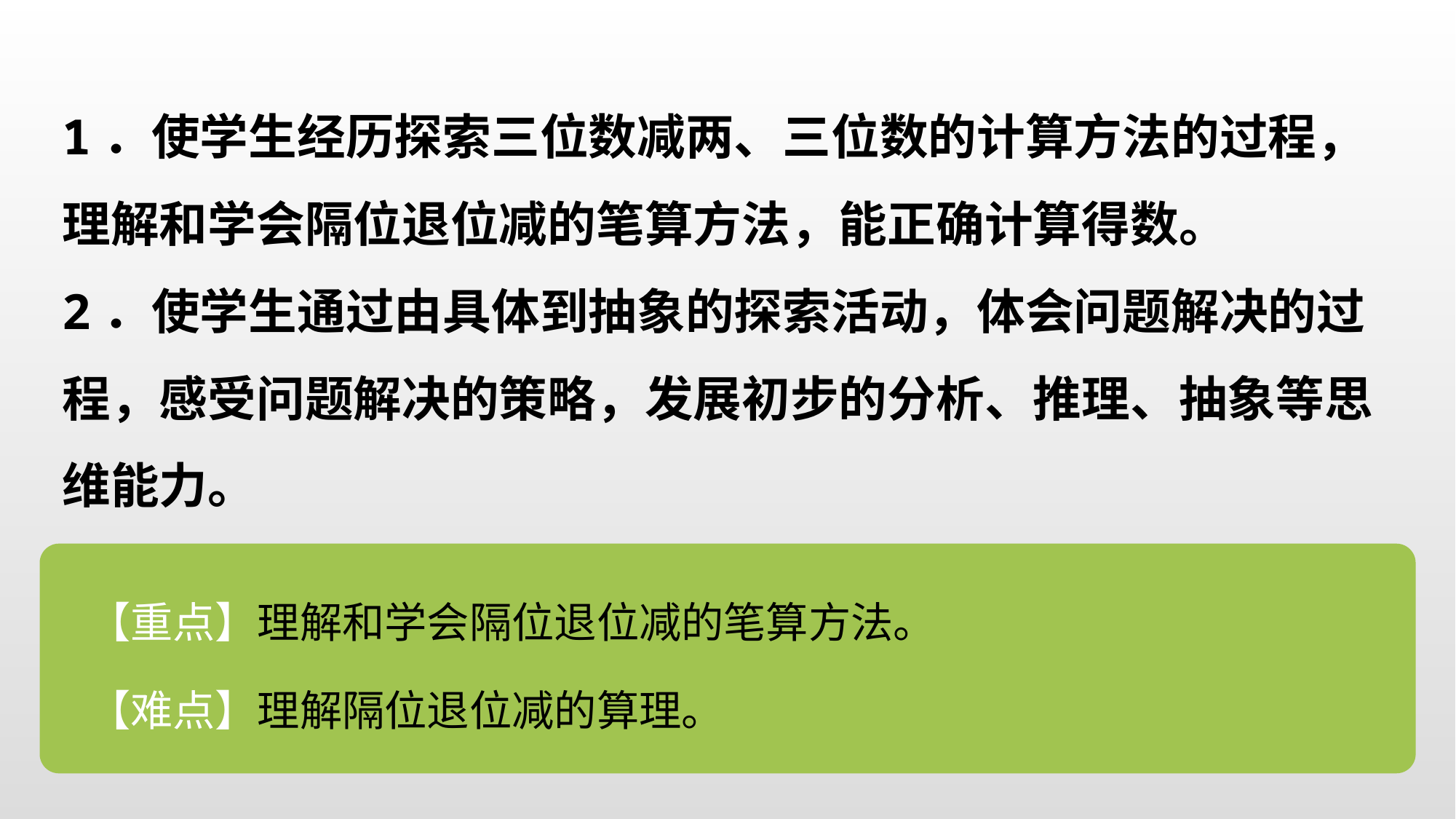

1．使学生经历探索三位数减两、三位数的计算方法的过程，理解和学会隔位退位减的笔算方法，能正确计算得数。
2．使学生通过由具体到抽象的探索活动，体会问题解决的过程，感受问题解决的策略，发展初步的分析、推理、抽象等思维能力。

【重点】理解和学会隔位退位减的笔算方法。
【难点】理解隔位退位减的算理。